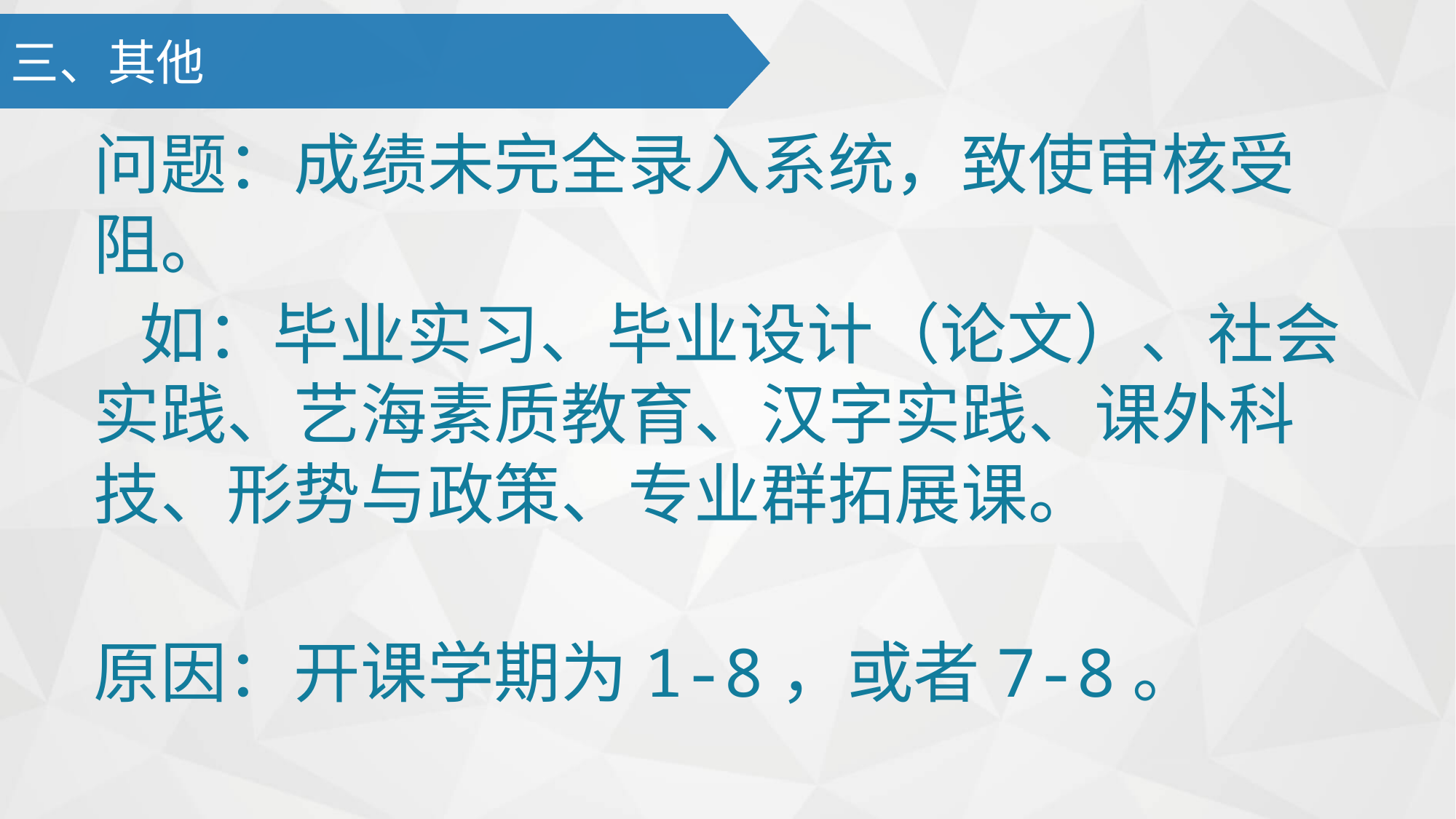

三、其他
问题：成绩未完全录入系统，致使审核受阻。
  如：毕业实习、毕业设计（论文）、社会实践、艺海素质教育、汉字实践、课外科技、形势与政策、专业群拓展课。

原因：开课学期为1-8，或者7-8。